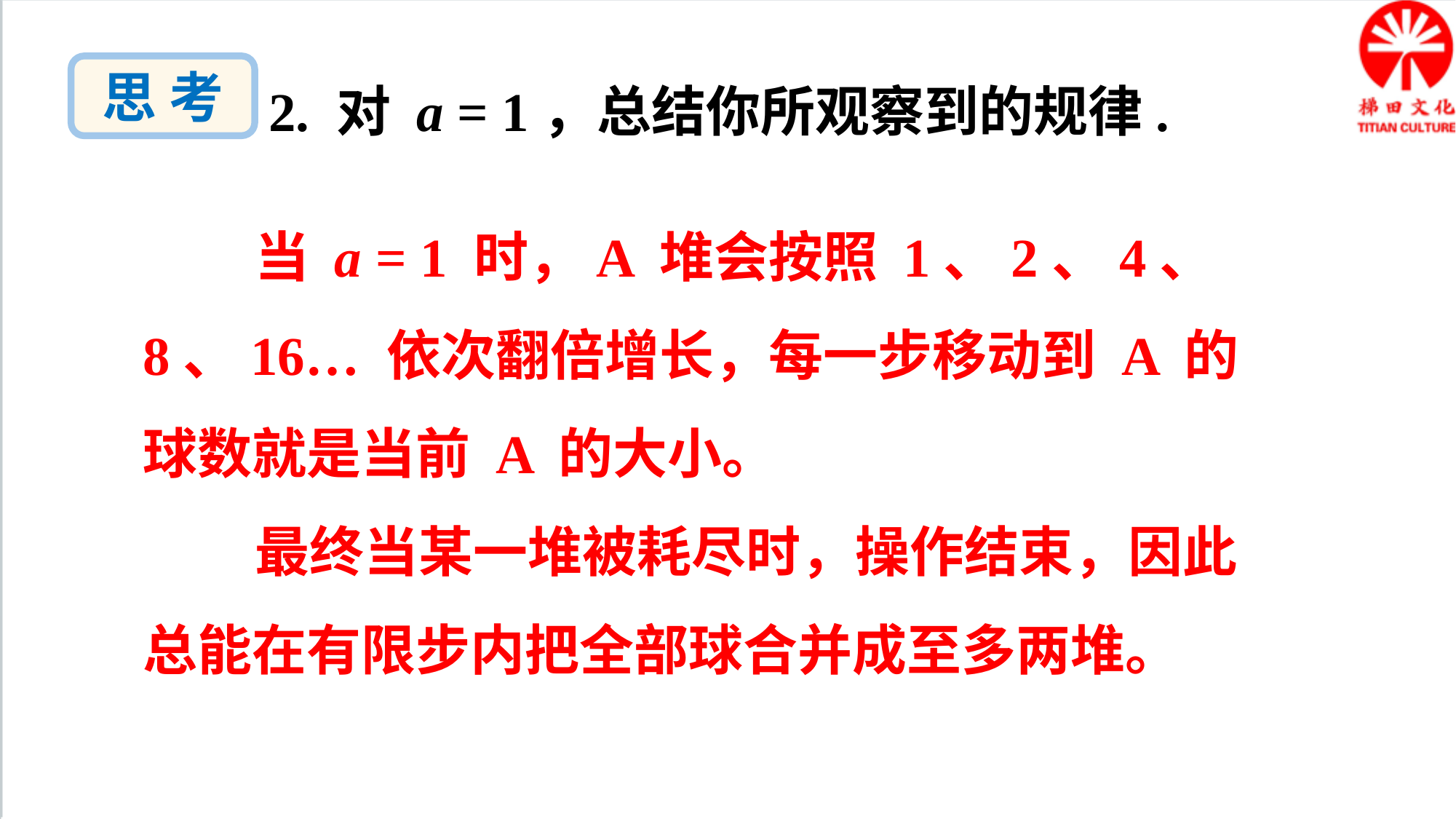

思 考
2. 对 a = 1，总结你所观察到的规律.
        当 a = 1 时，A 堆会按照 1、2、4、8、16… 依次翻倍增长，每一步移动到 A 的球数就是当前 A 的大小。
        最终当某一堆被耗尽时，操作结束，因此总能在有限步内把全部球合并成至多两堆。